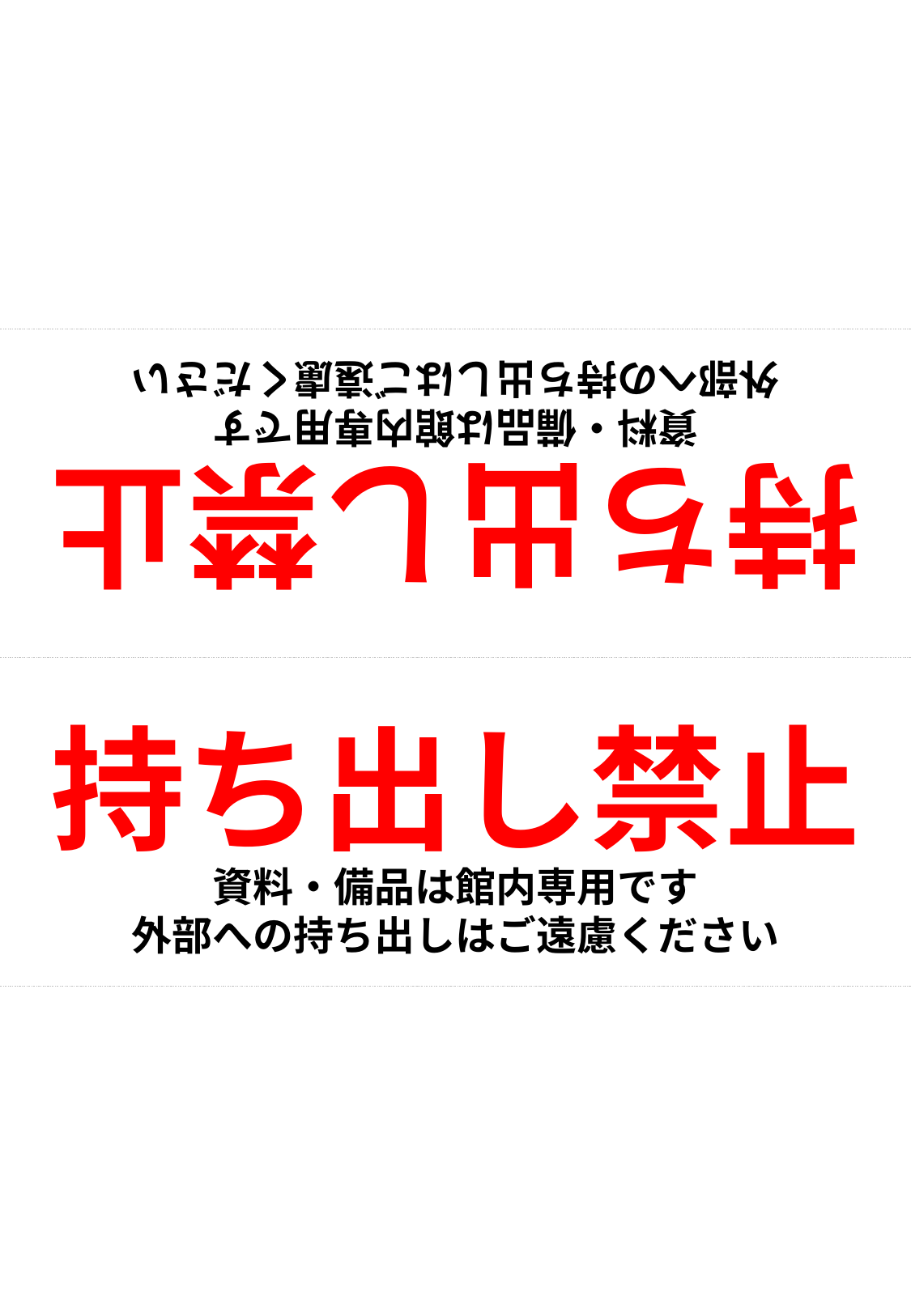

持ち出し禁止
資料・備品は館内専用です
外部への持ち出しはご遠慮ください
持ち出し禁止
資料・備品は館内専用です
外部への持ち出しはご遠慮ください